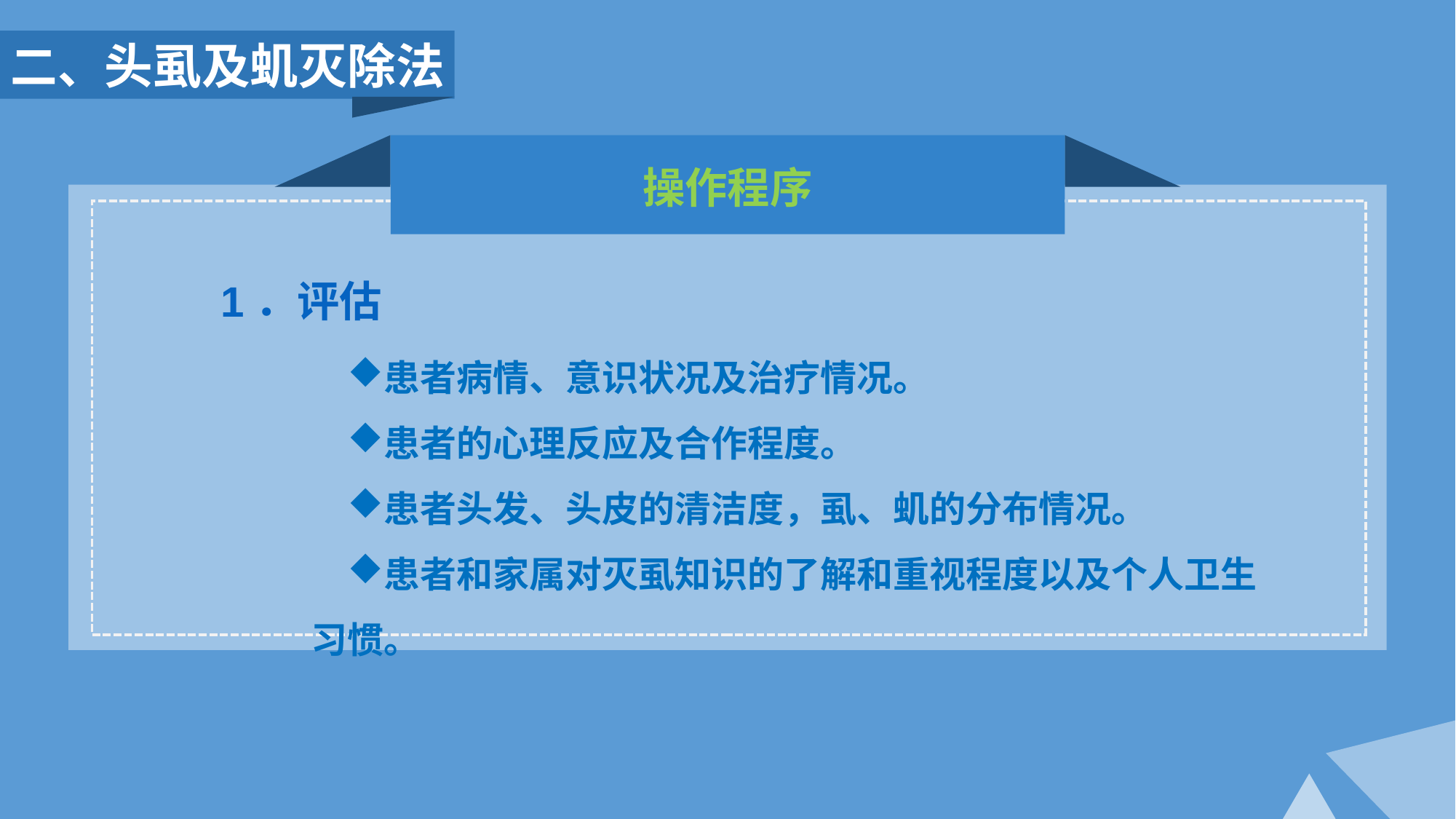

二、头虱及虮灭除法

操作程序

1．评估

患者病情、意识状况及治疗情况。
患者的心理反应及合作程度。
患者头发、头皮的清洁度，虱、虮的分布情况。
患者和家属对灭虱知识的了解和重视程度以及个人卫生习惯。